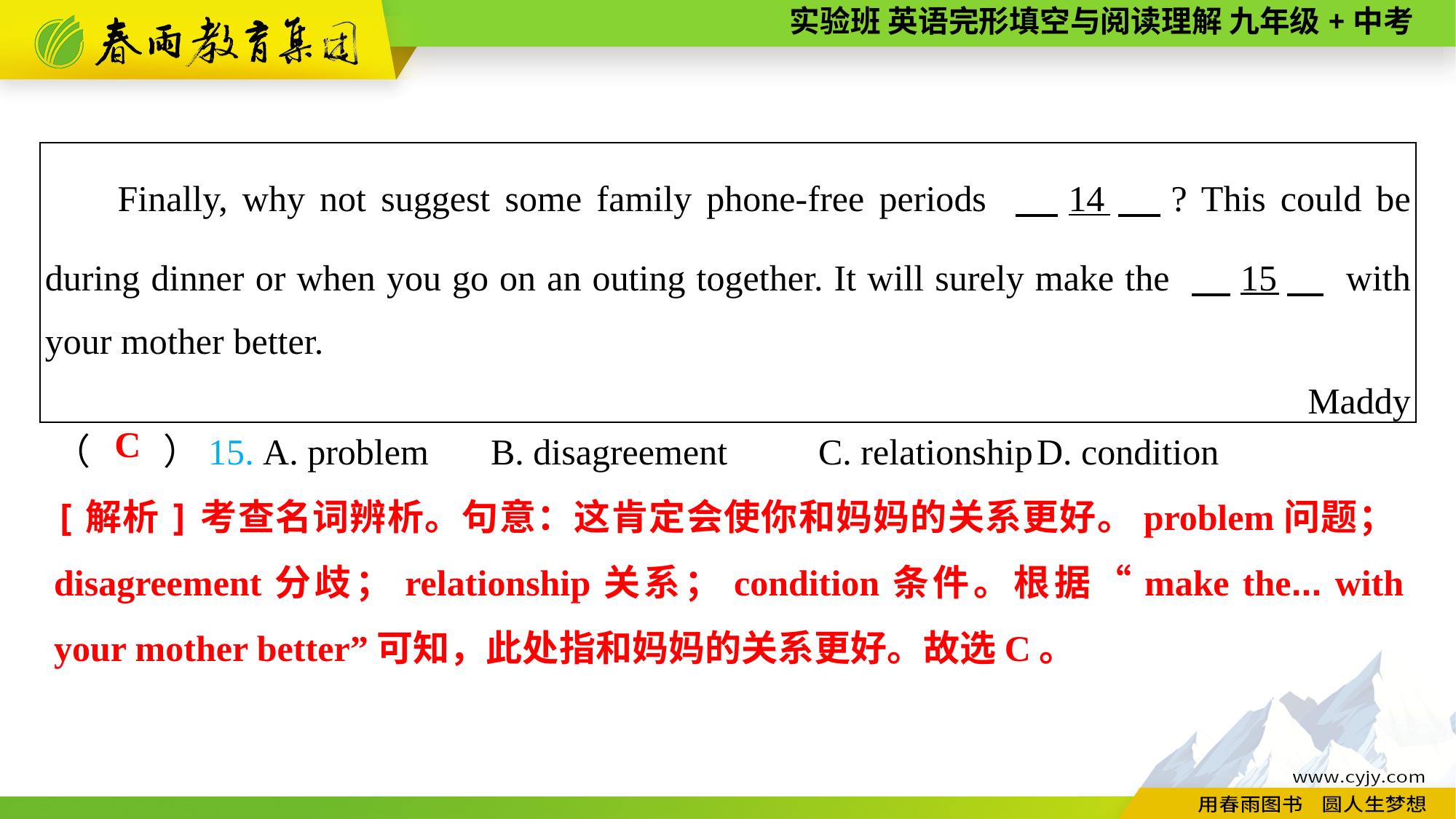

| Finally, why not suggest some family phone-free periods 　14　? This could be during dinner or when you go on an outing together. It will surely make the 　15　 with your mother better. Maddy |
| --- |
（　　）15. A. problem	B. disagreement	C. relationship	D. condition
C
[解析]考查名词辨析。句意：这肯定会使你和妈妈的关系更好。problem问题；disagreement分歧；relationship关系；condition条件。根据“make the... with your mother better”可知，此处指和妈妈的关系更好。故选C。